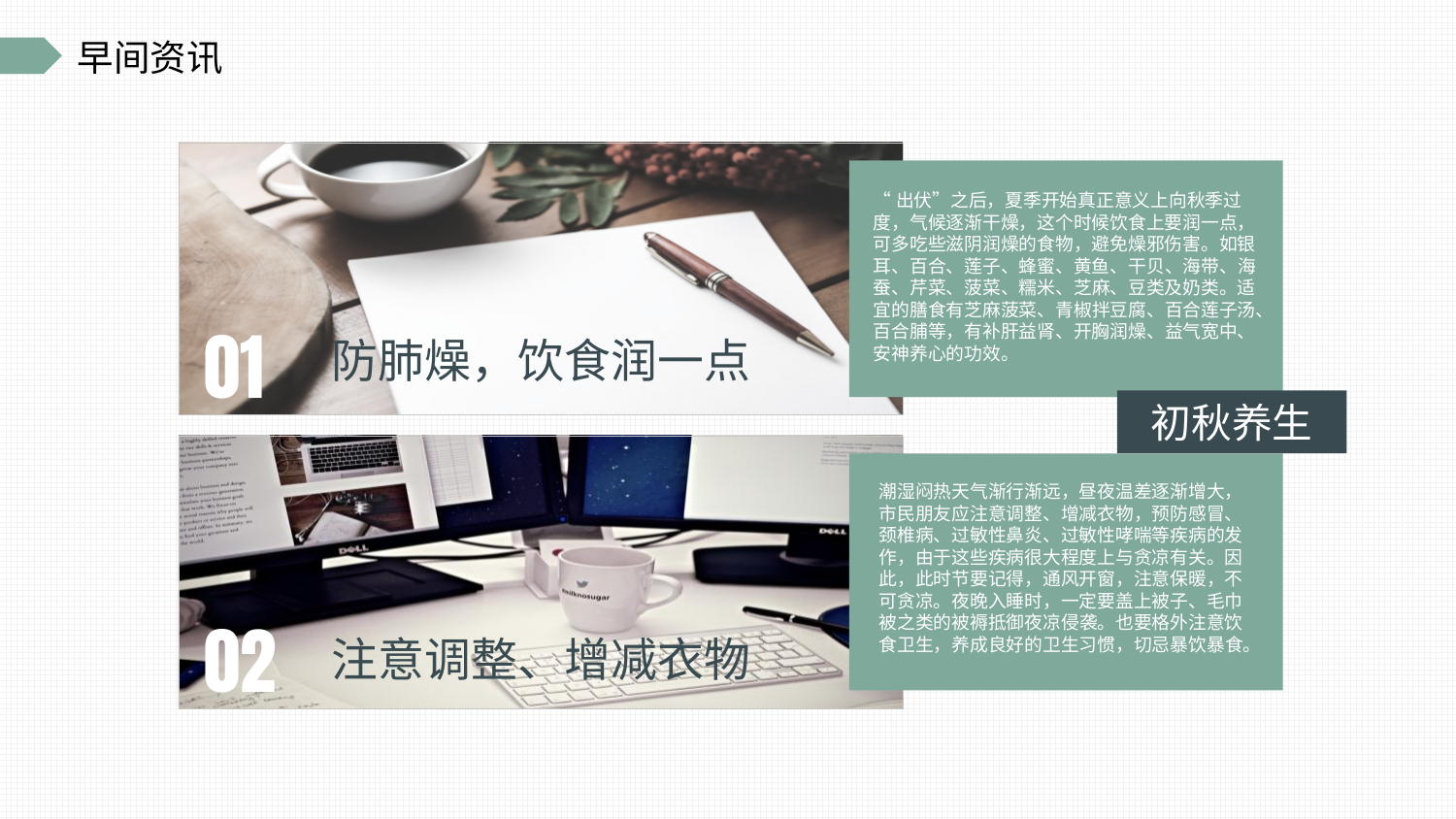

01

“出伏”之后，夏季开始真正意义上向秋季过度，气候逐渐干燥，这个时候饮食上要润一点，可多吃些滋阴润燥的食物，避免燥邪伤害。如银耳、百合、莲子、蜂蜜、黄鱼、干贝、海带、海蚕、芹菜、菠菜、糯米、芝麻、豆类及奶类。适宜的膳食有芝麻菠菜、青椒拌豆腐、百合莲子汤、百合脯等，有补肝益肾、开胸润燥、益气宽中、安神养心的功效。
防肺燥，饮食润一点
初秋养生

02

潮湿闷热天气渐行渐远，昼夜温差逐渐增大，市民朋友应注意调整、增减衣物，预防感冒、颈椎病、过敏性鼻炎、过敏性哮喘等疾病的发作，由于这些疾病很大程度上与贪凉有关。因此，此时节要记得，通风开窗，注意保暖，不可贪凉。夜晚入睡时，一定要盖上被子、毛巾被之类的被褥抵御夜凉侵袭。也要格外注意饮食卫生，养成良好的卫生习惯，切忌暴饮暴食。
注意调整、增减衣物